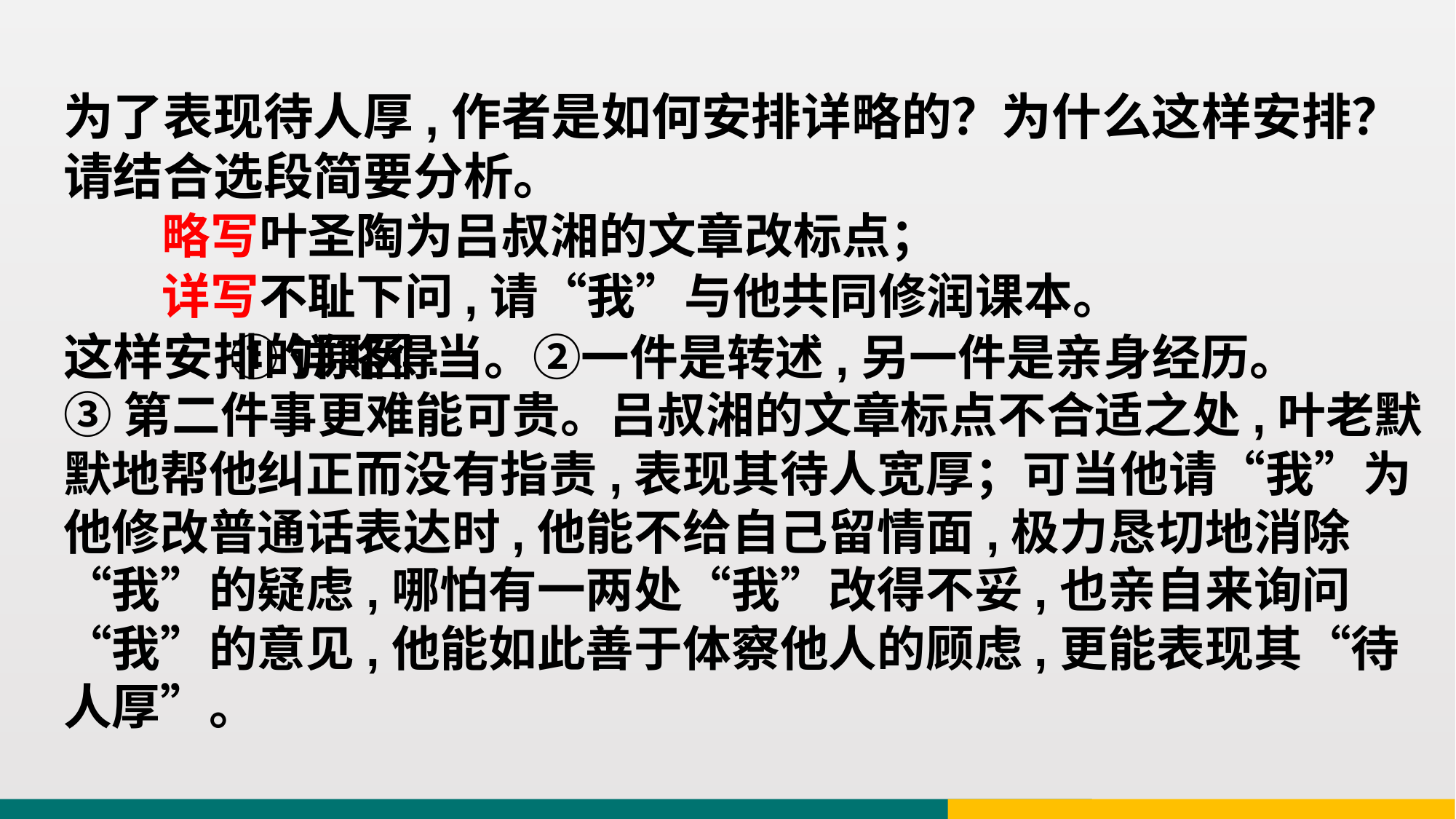

为了表现待人厚,作者是如何安排详略的？为什么这样安排？请结合选段简要分析。

这样安排的原因:
略写叶圣陶为吕叔湘的文章改标点；
详写不耻下问,请“我”与他共同修润课本。
               ①详略得当。②一件是转述,另一件是亲身经历。
③第二件事更难能可贵。吕叔湘的文章标点不合适之处,叶老默默地帮他纠正而没有指责,表现其待人宽厚；可当他请“我”为他修改普通话表达时,他能不给自己留情面,极力恳切地消除“我”的疑虑,哪怕有一两处“我”改得不妥,也亲自来询问“我”的意见,他能如此善于体察他人的顾虑,更能表现其“待人厚”。